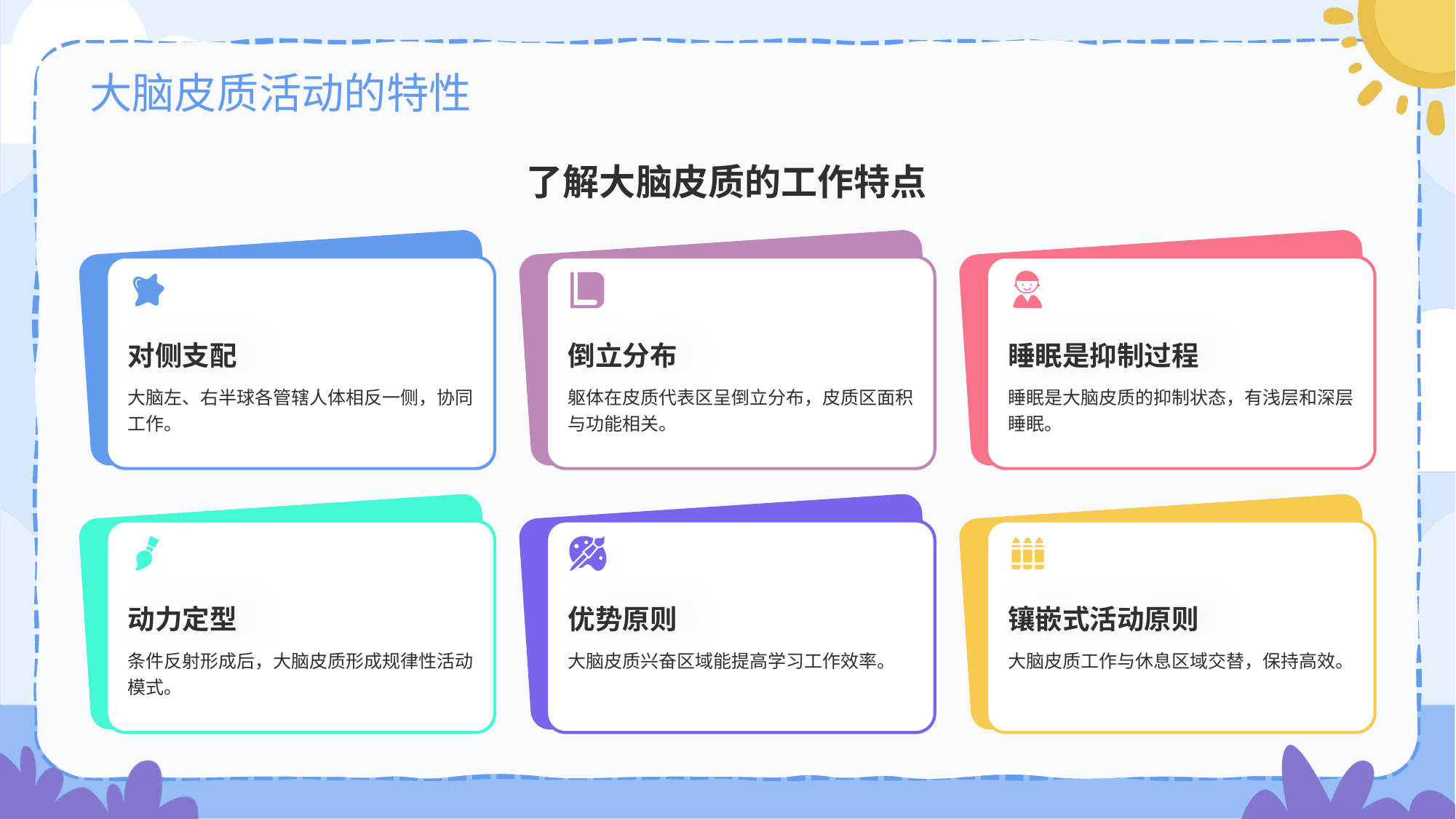

# 大脑皮质活动的特性
了解大脑皮质的工作特点

对侧支配
大脑左、右半球各管辖人体相反一侧，协同工作。

倒立分布
躯体在皮质代表区呈倒立分布，皮质区面积与功能相关。

睡眠是抑制过程
睡眠是大脑皮质的抑制状态，有浅层和深层睡眠。

动力定型
条件反射形成后，大脑皮质形成规律性活动模式。

优势原则
大脑皮质兴奋区域能提高学习工作效率。

镶嵌式活动原则
大脑皮质工作与休息区域交替，保持高效。